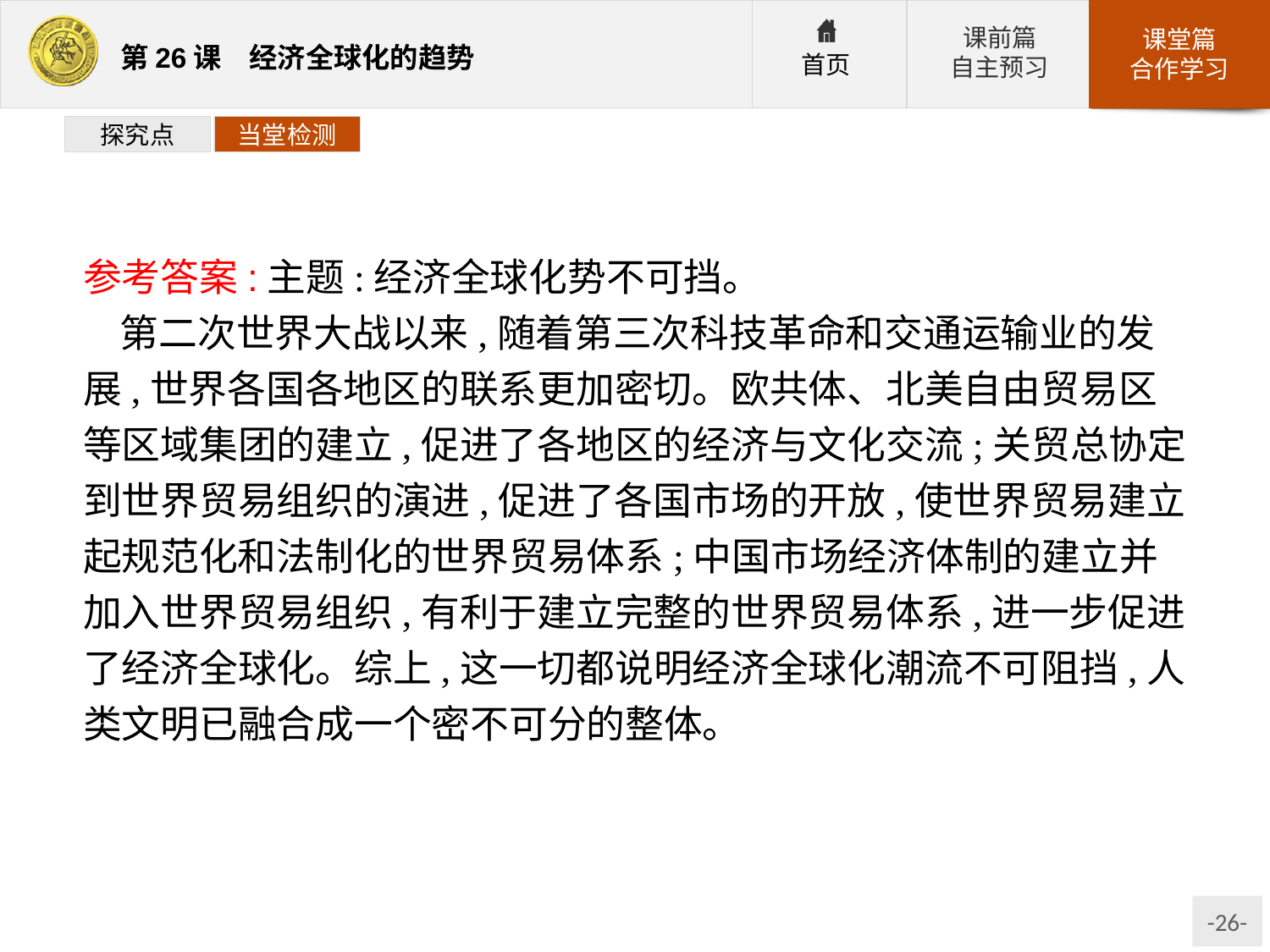

探究点
当堂检测
参考答案:主题:经济全球化势不可挡。
第二次世界大战以来,随着第三次科技革命和交通运输业的发展,世界各国各地区的联系更加密切。欧共体、北美自由贸易区等区域集团的建立,促进了各地区的经济与文化交流;关贸总协定到世界贸易组织的演进,促进了各国市场的开放,使世界贸易建立起规范化和法制化的世界贸易体系;中国市场经济体制的建立并加入世界贸易组织,有利于建立完整的世界贸易体系,进一步促进了经济全球化。综上,这一切都说明经济全球化潮流不可阻挡,人类文明已融合成一个密不可分的整体。